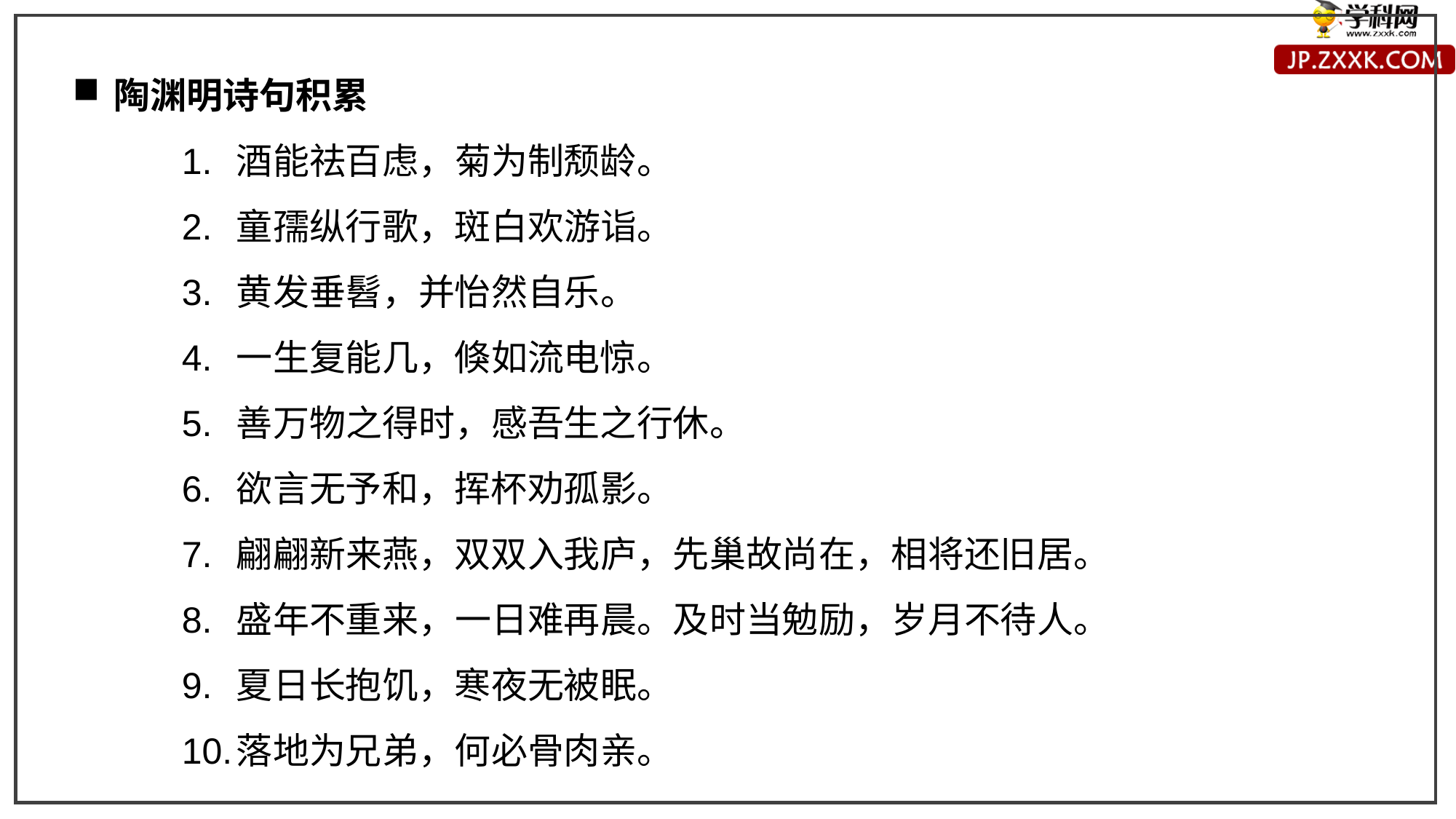

陶渊明诗句积累
酒能祛百虑，菊为制颓龄。
童孺纵行歌，斑白欢游诣。
黄发垂髫，并怡然自乐。
一生复能几，倏如流电惊。
善万物之得时，感吾生之行休。
欲言无予和，挥杯劝孤影。
翩翩新来燕，双双入我庐，先巢故尚在，相将还旧居。
盛年不重来，一日难再晨。及时当勉励，岁月不待人。
夏日长抱饥，寒夜无被眠。
落地为兄弟，何必骨肉亲。